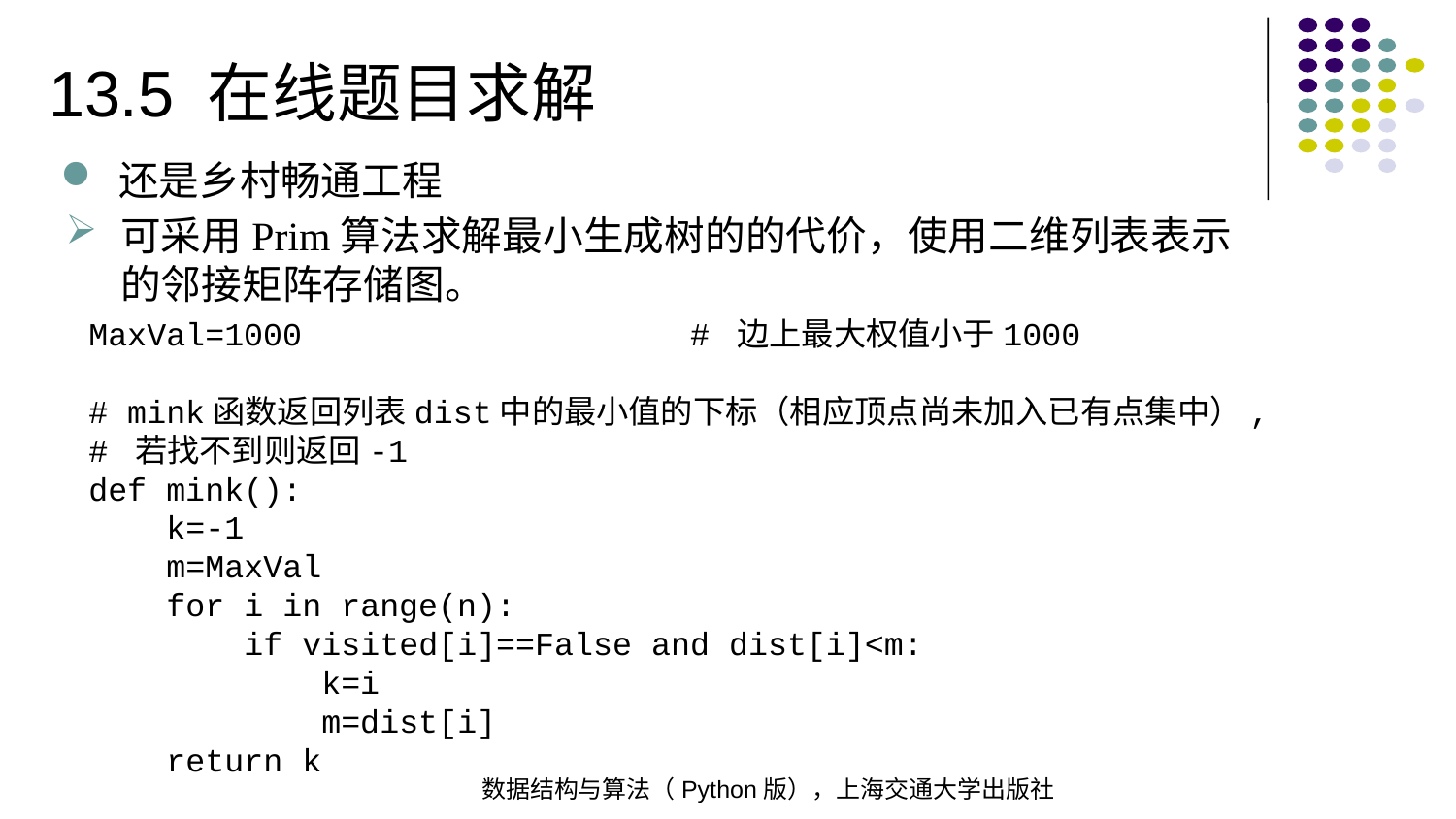

13.5 在线题目求解
还是乡村畅通工程
可采用Prim算法求解最小生成树的的代价，使用二维列表表示的邻接矩阵存储图。
MaxVal=1000                    # 边上最大权值小于1000

# mink函数返回列表dist中的最小值的下标（相应顶点尚未加入已有点集中）,
# 若找不到则返回-1
def mink():
    k=-1
    m=MaxVal
    for i in range(n):
        if visited[i]==False and dist[i]<m:
            k=i
            m=dist[i]
    return k